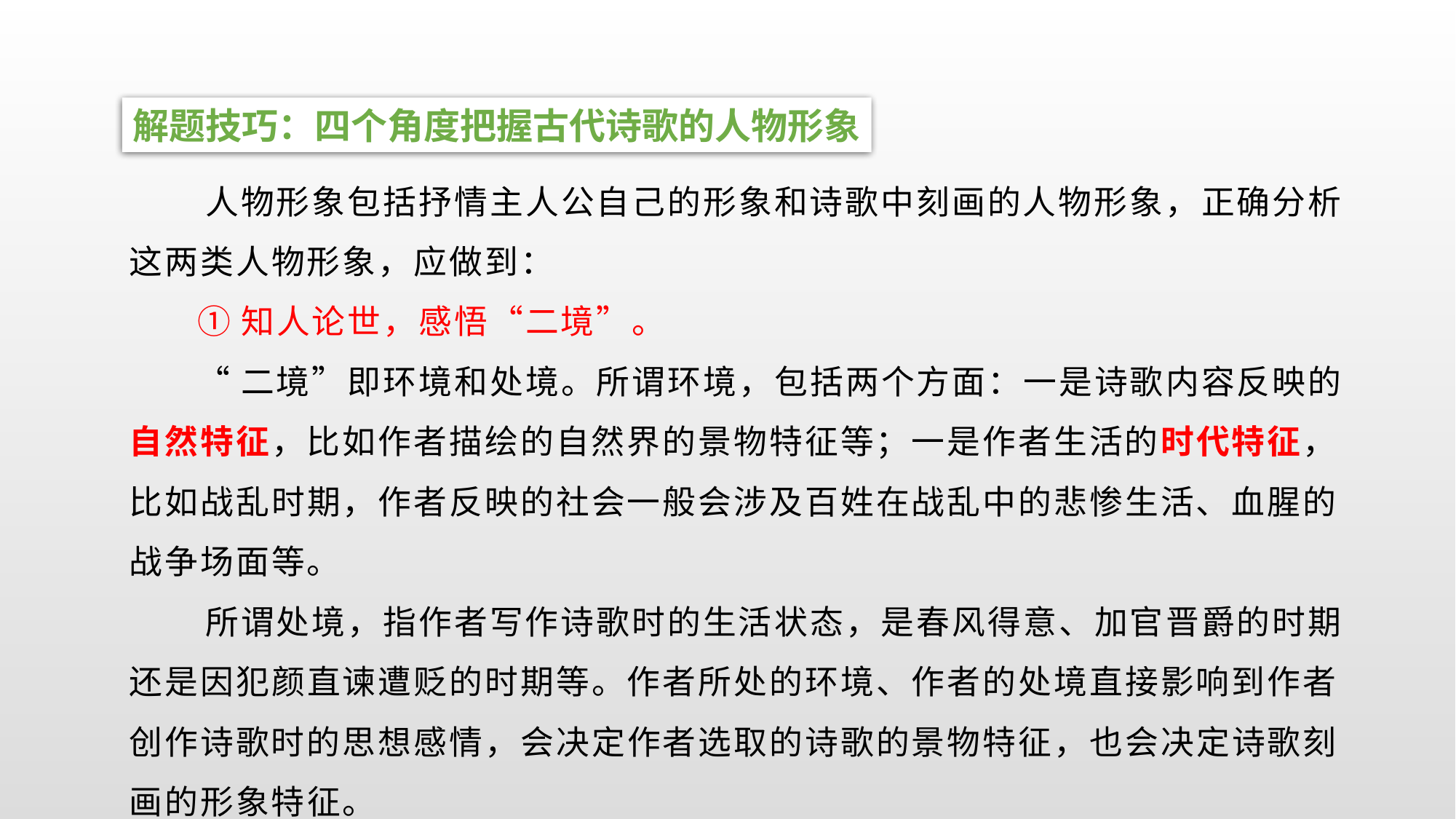

解题技巧：四个角度把握古代诗歌的人物形象
       人物形象包括抒情主人公自己的形象和诗歌中刻画的人物形象，正确分析这两类人物形象，应做到：
       ①知人论世，感悟“二境”。
       “二境”即环境和处境。所谓环境，包括两个方面：一是诗歌内容反映的自然特征，比如作者描绘的自然界的景物特征等；一是作者生活的时代特征，比如战乱时期，作者反映的社会一般会涉及百姓在战乱中的悲惨生活、血腥的战争场面等。
       所谓处境，指作者写作诗歌时的生活状态，是春风得意、加官晋爵的时期还是因犯颜直谏遭贬的时期等。作者所处的环境、作者的处境直接影响到作者创作诗歌时的思想感情，会决定作者选取的诗歌的景物特征，也会决定诗歌刻画的形象特征。